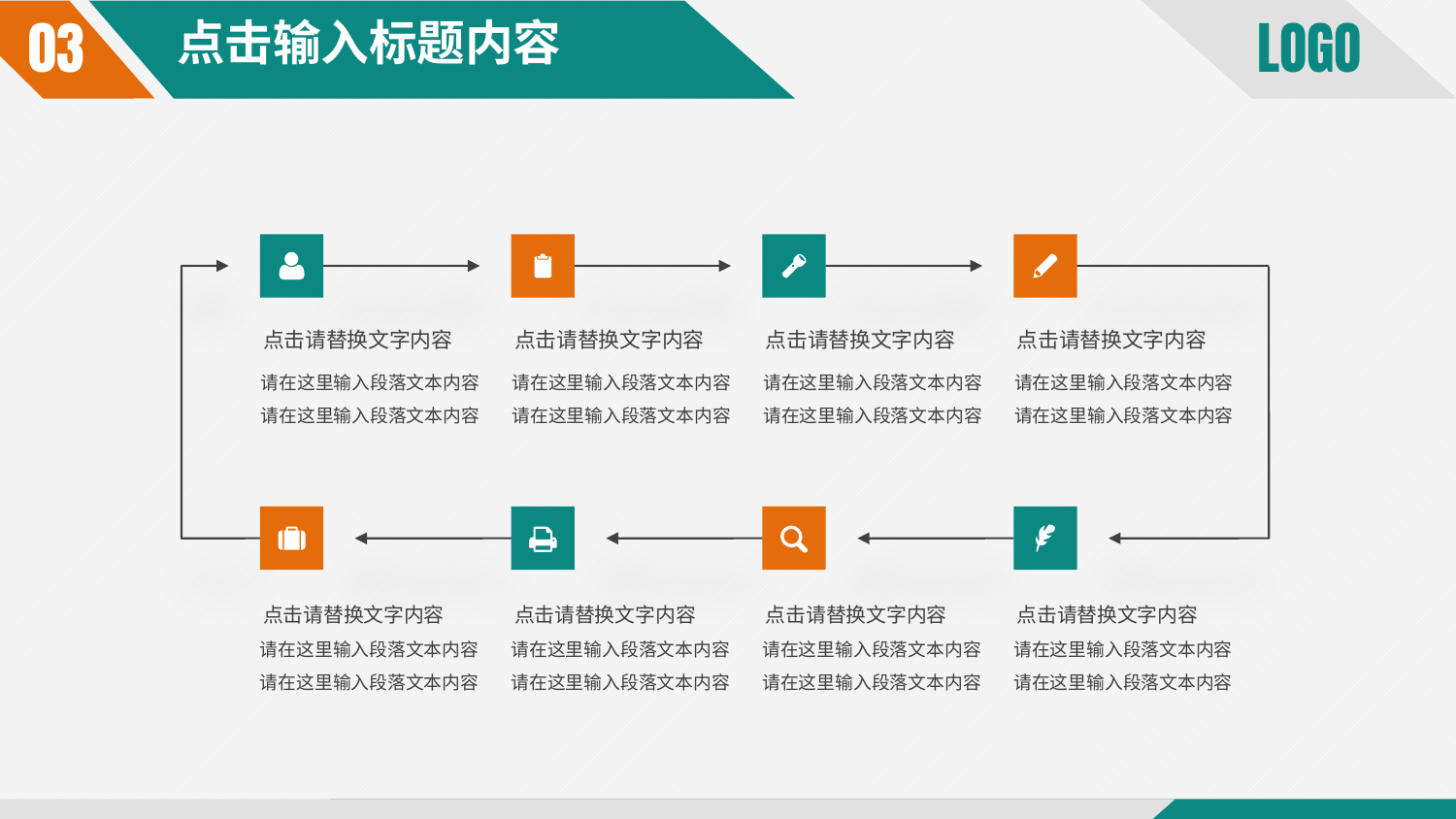

点击输入标题内容
03

点击请替换文字内容
点击请替换文字内容
点击请替换文字内容
点击请替换文字内容
请在这里输入段落文本内容请在这里输入段落文本内容
请在这里输入段落文本内容请在这里输入段落文本内容
请在这里输入段落文本内容请在这里输入段落文本内容
请在这里输入段落文本内容请在这里输入段落文本内容

点击请替换文字内容
点击请替换文字内容
点击请替换文字内容
点击请替换文字内容
请在这里输入段落文本内容请在这里输入段落文本内容
请在这里输入段落文本内容请在这里输入段落文本内容
请在这里输入段落文本内容请在这里输入段落文本内容
请在这里输入段落文本内容请在这里输入段落文本内容